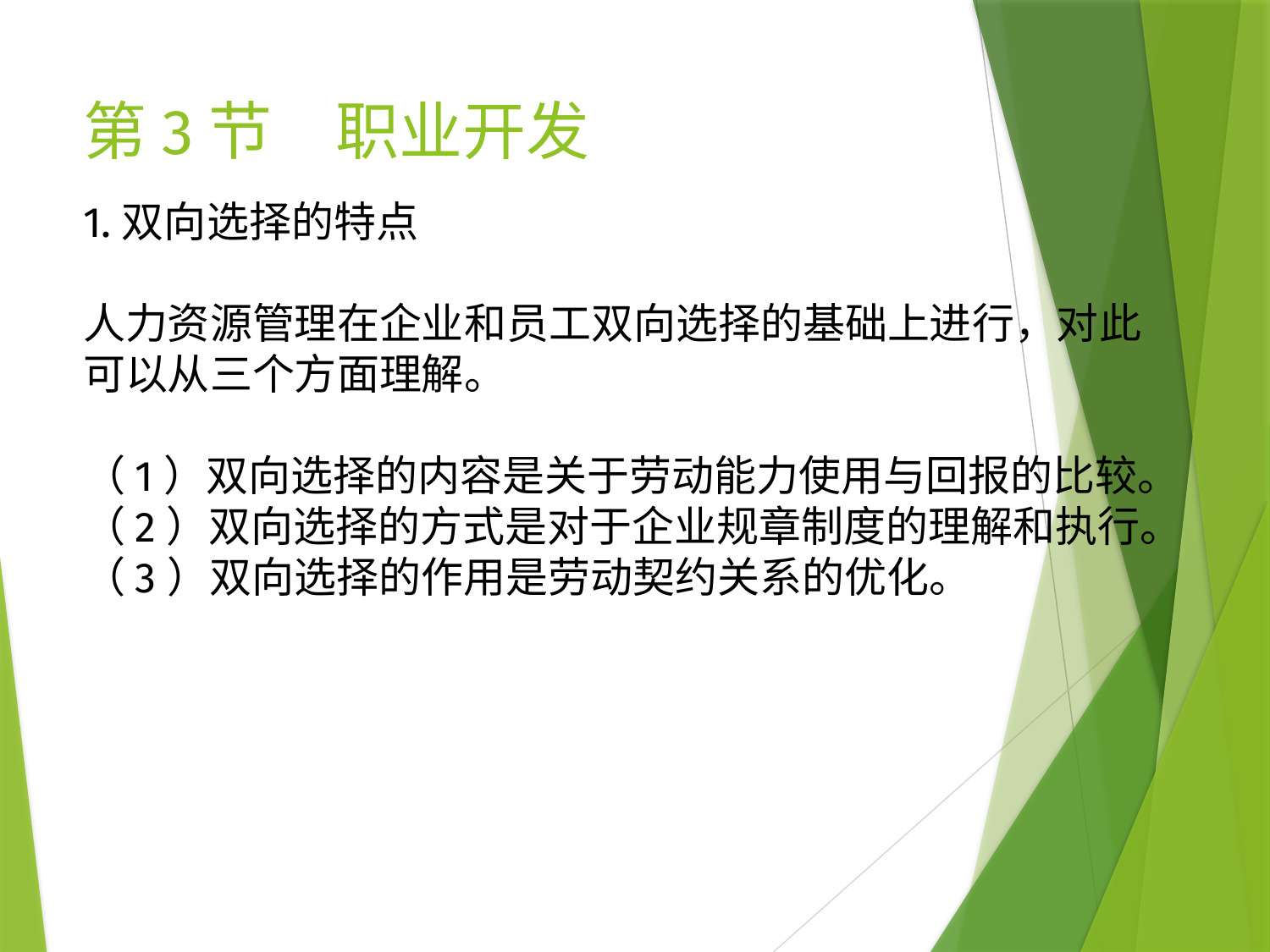

# 第3节　职业开发
1.双向选择的特点

人力资源管理在企业和员工双向选择的基础上进行，对此可以从三个方面理解。

（1）双向选择的内容是关于劳动能力使用与回报的比较。
（2）双向选择的方式是对于企业规章制度的理解和执行。
（3）双向选择的作用是劳动契约关系的优化。